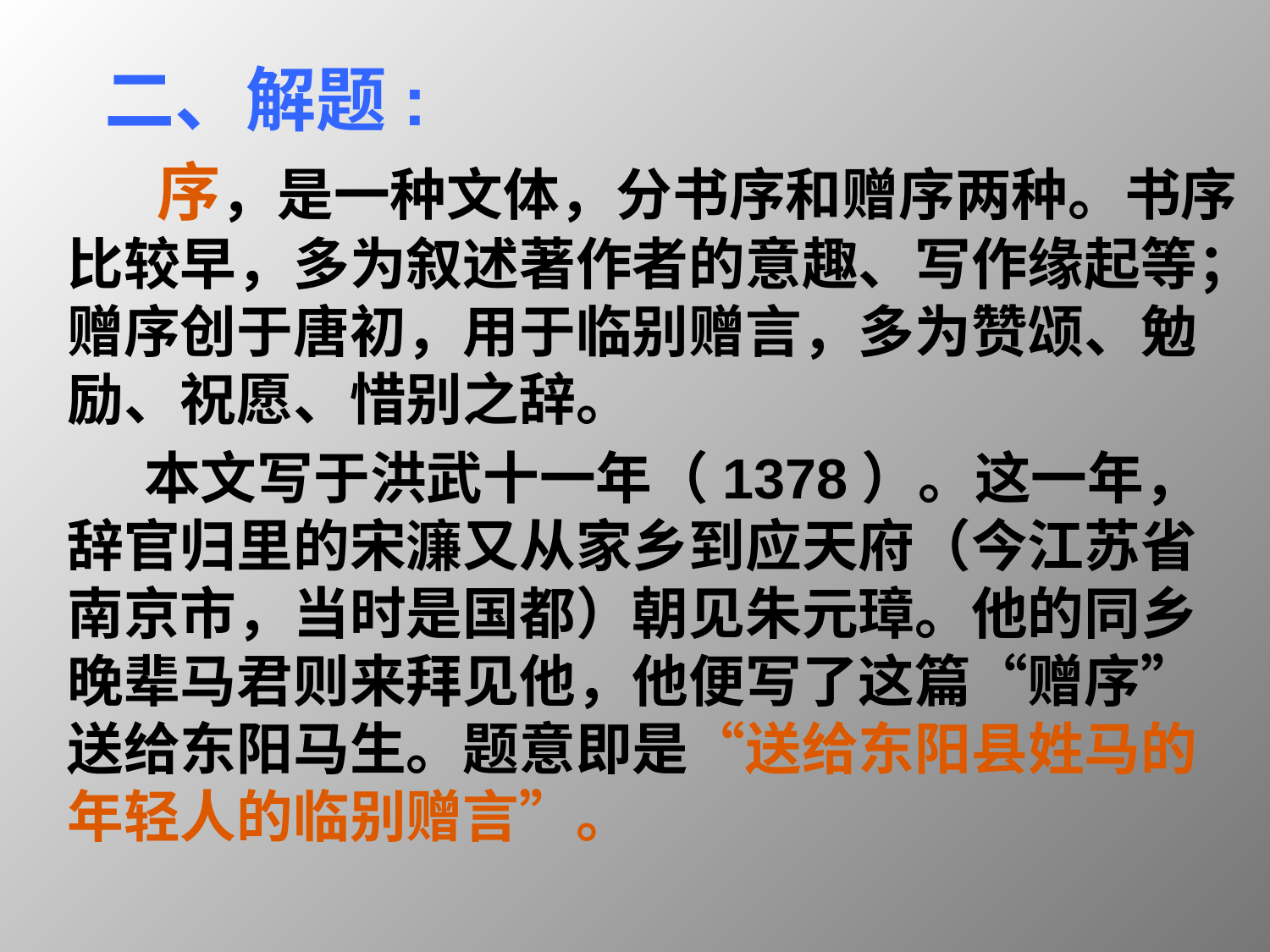

二、解题:
   序，是一种文体，分书序和赠序两种。书序比较早，多为叙述著作者的意趣、写作缘起等；赠序创于唐初，用于临别赠言，多为赞颂、勉励、祝愿、惜别之辞。
  本文写于洪武十一年（1378）。这一年，辞官归里的宋濂又从家乡到应天府（今江苏省南京市，当时是国都）朝见朱元璋。他的同乡晚辈马君则来拜见他，他便写了这篇“赠序”送给东阳马生。题意即是“送给东阳县姓马的年轻人的临别赠言”。